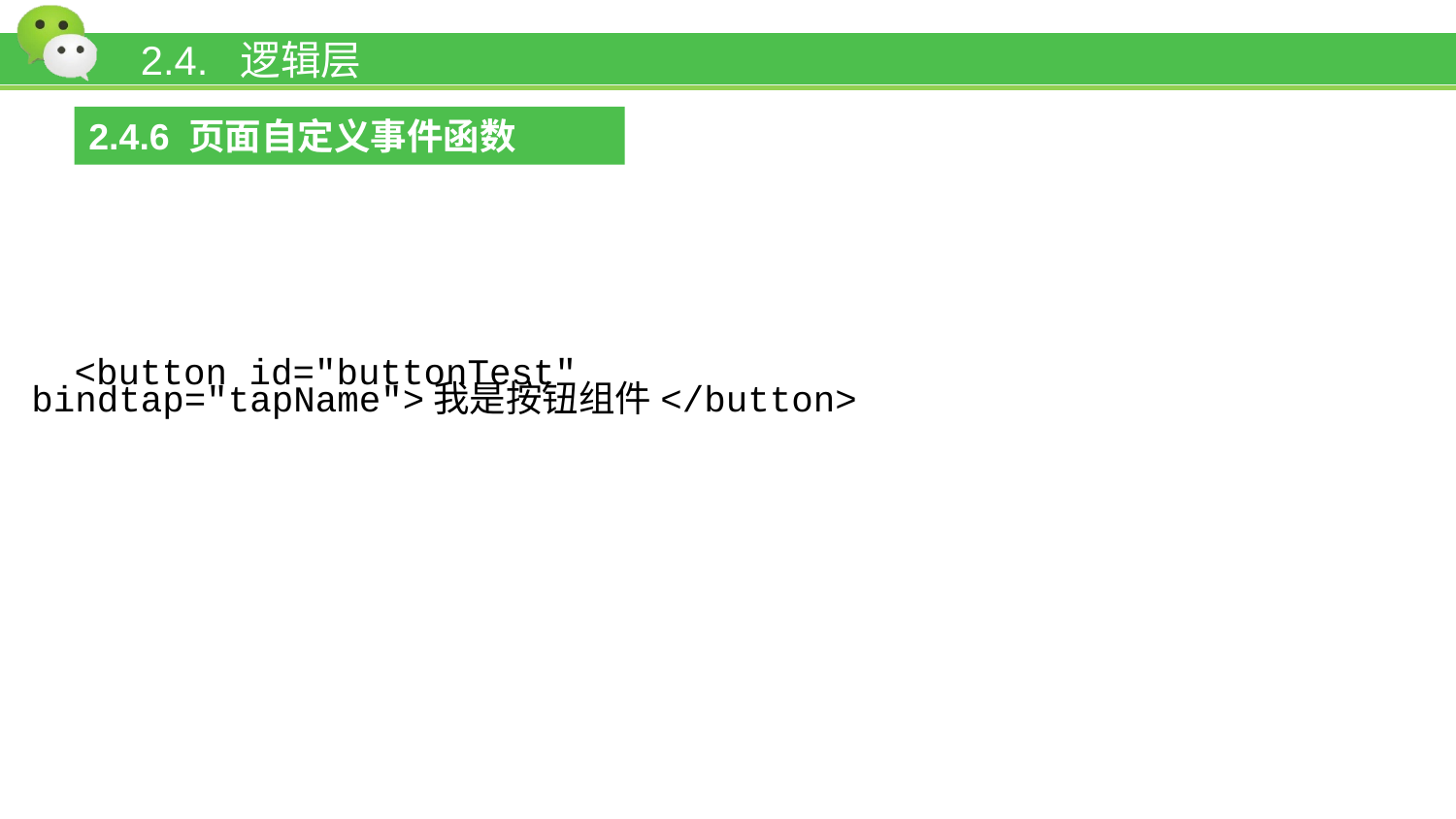

# 2.4.  逻辑层
2.4.6 页面自定义事件函数
<button id="buttonTest" bindtap="tapName">我是按钮组件</button>